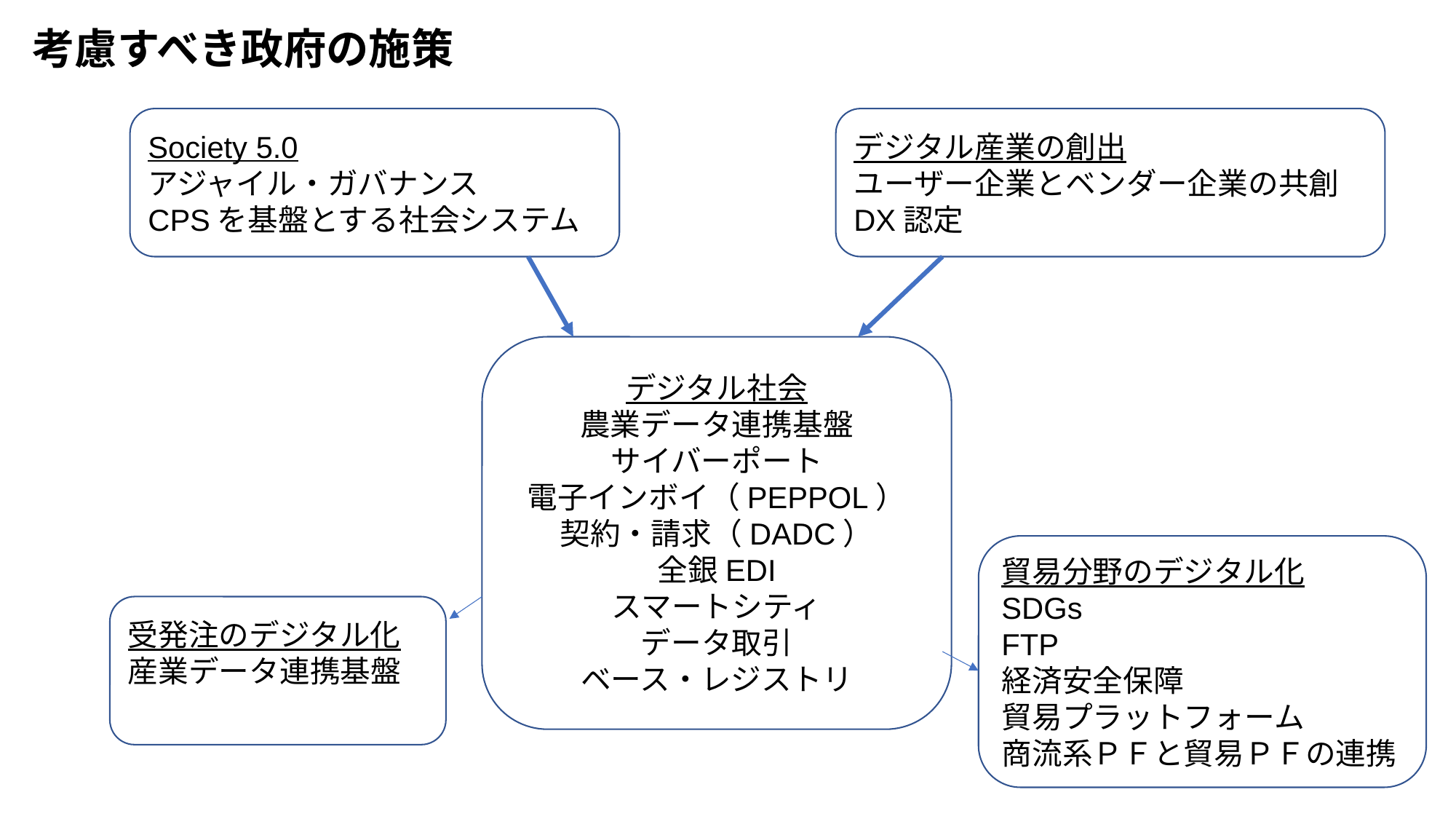

考慮すべき政府の施策
Society 5.0
アジャイル・ガバナンス
CPSを基盤とする社会システム
デジタル産業の創出
ユーザー企業とベンダー企業の共創
DX認定
デジタル社会
農業データ連携基盤
サイバーポート
電子インボイ（PEPPOL）
契約・請求（DADC）
全銀EDI
スマートシティ
データ取引
ベース・レジストリ
貿易分野のデジタル化
SDGs
FTP
経済安全保障
貿易プラットフォーム
商流系ＰＦと貿易ＰＦの連携
受発注のデジタル化
産業データ連携基盤